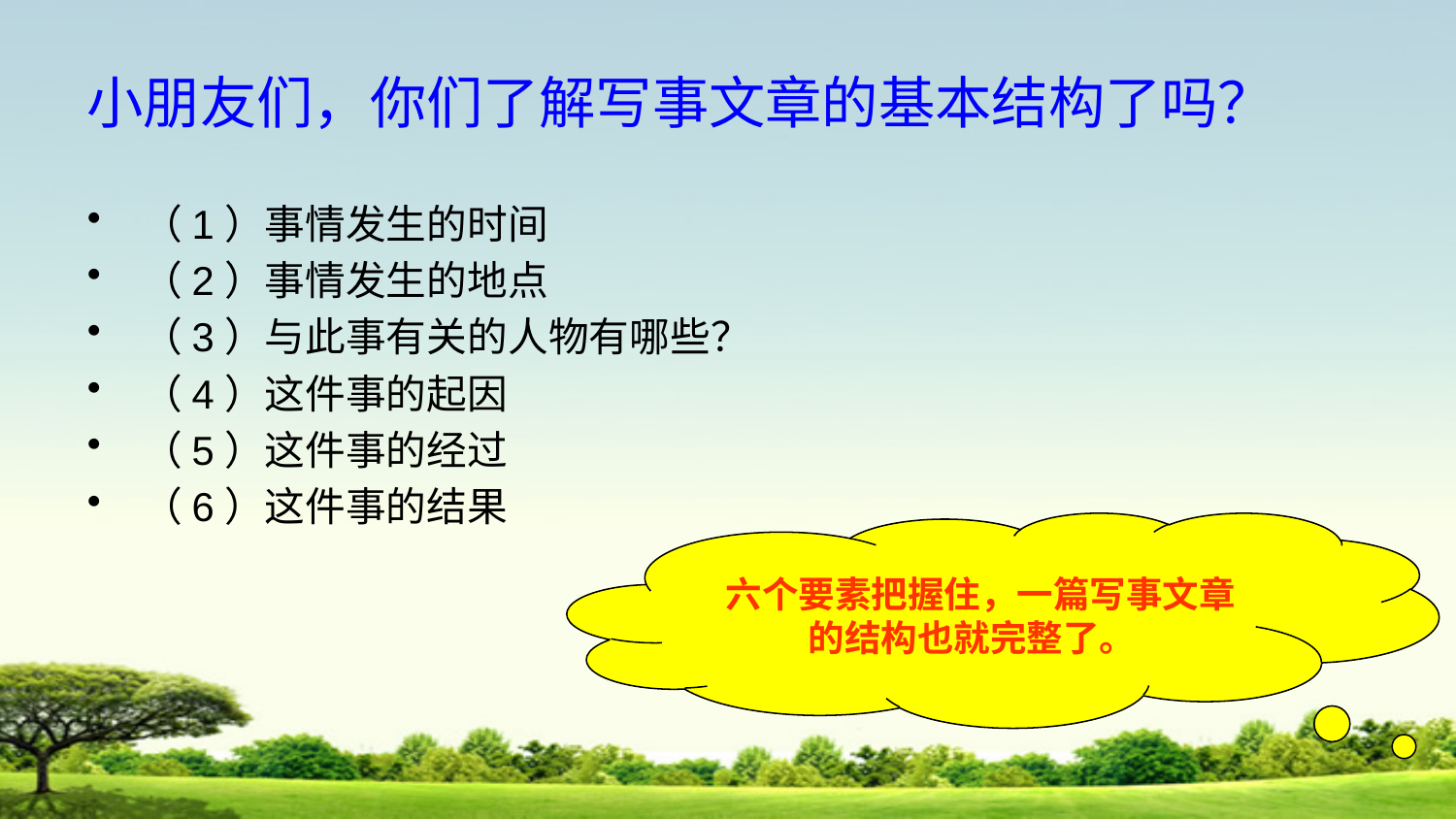

# 小朋友们，你们了解写事文章的基本结构了吗？
（1）事情发生的时间
（2）事情发生的地点
（3）与此事有关的人物有哪些？
（4）这件事的起因
（5）这件事的经过
（6）这件事的结果

 六个要素把握住，一篇写事文章
的结构也就完整了。